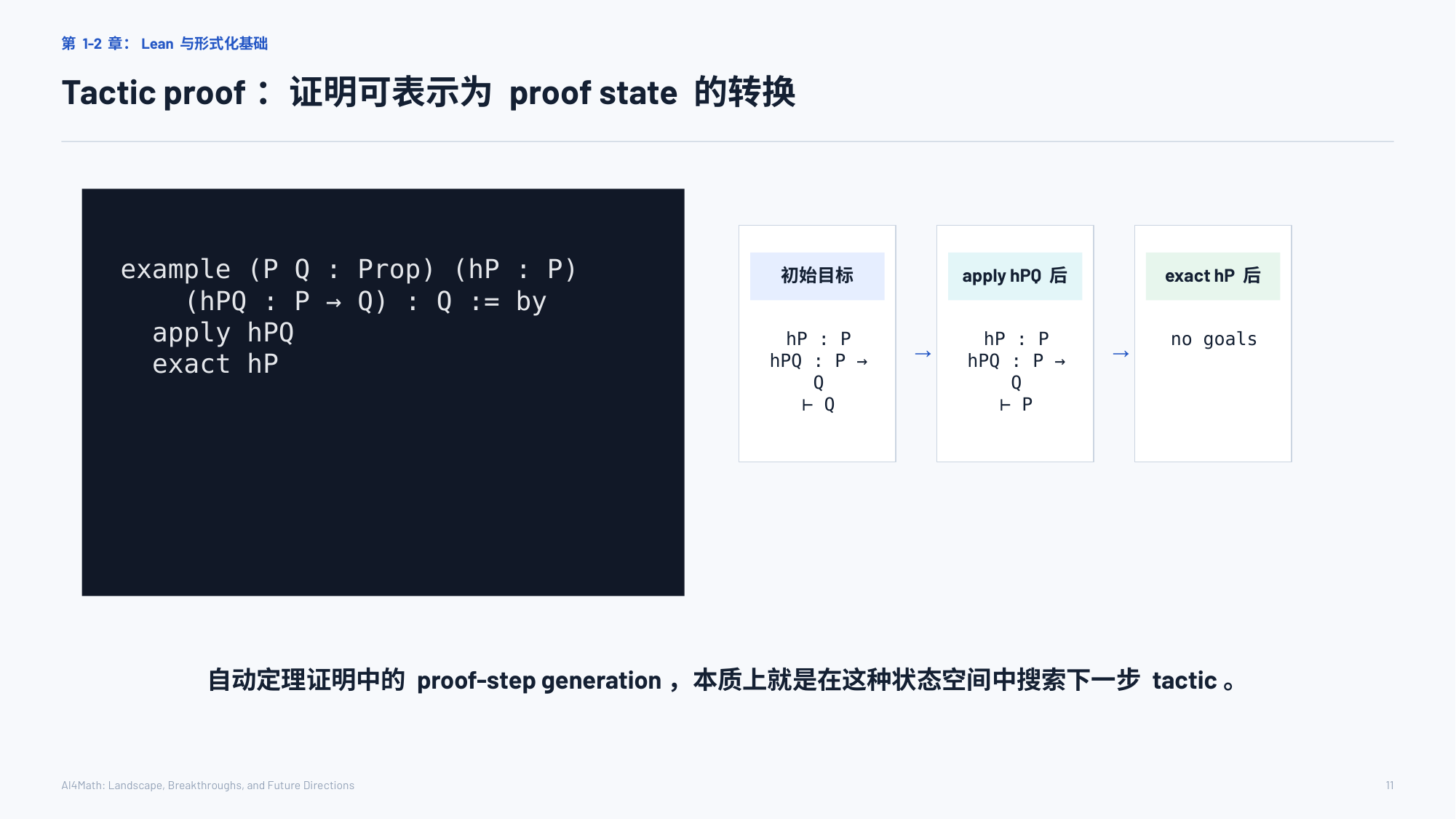

第 1-2 章：Lean 与形式化基础
Tactic proof：证明可表示为 proof state 的转换

example (P Q : Prop) (hP : P)
    (hPQ : P → Q) : Q := by
  apply hPQ
  exact hP

初始目标
apply hPQ 后
exact hP 后
hP : P
hPQ : P → Q
⊢ Q
hP : P
hPQ : P → Q
⊢ P
no goals
→
→
自动定理证明中的 proof-step generation，本质上就是在这种状态空间中搜索下一步 tactic。
AI4Math: Landscape, Breakthroughs, and Future Directions
11